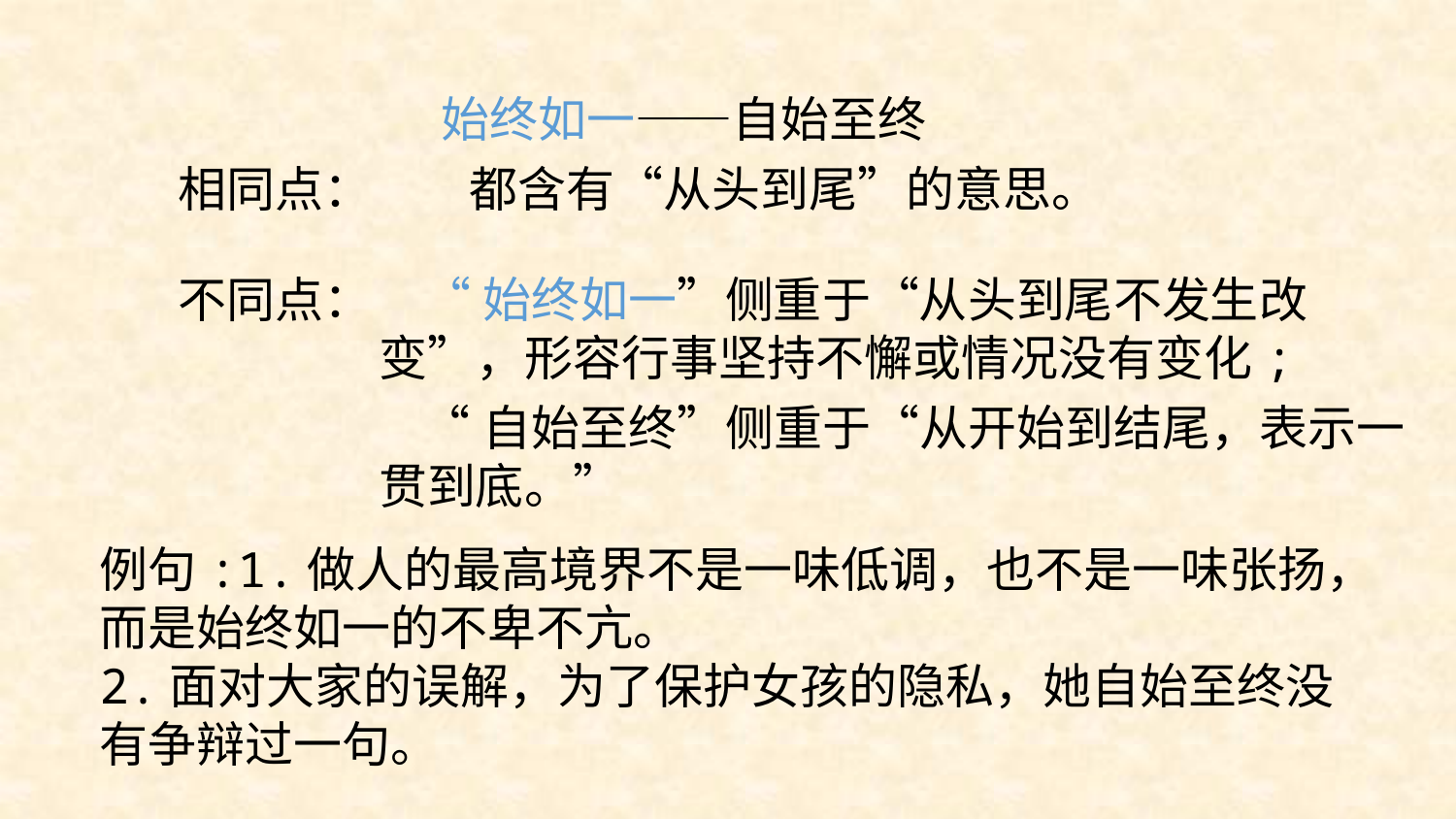

始终如一——自始至终
相同点：
都含有“从头到尾”的意思。
不同点：
    “始终如一”侧重于“从头到尾不发生改变”，形容行事坚持不懈或情况没有变化;
    “自始至终”侧重于“从开始到结尾，表示一贯到底。”
例句:1.做人的最高境界不是一味低调，也不是一味张扬，而是始终如一的不卑不亢。
2.面对大家的误解，为了保护女孩的隐私，她自始至终没有争辩过一句。